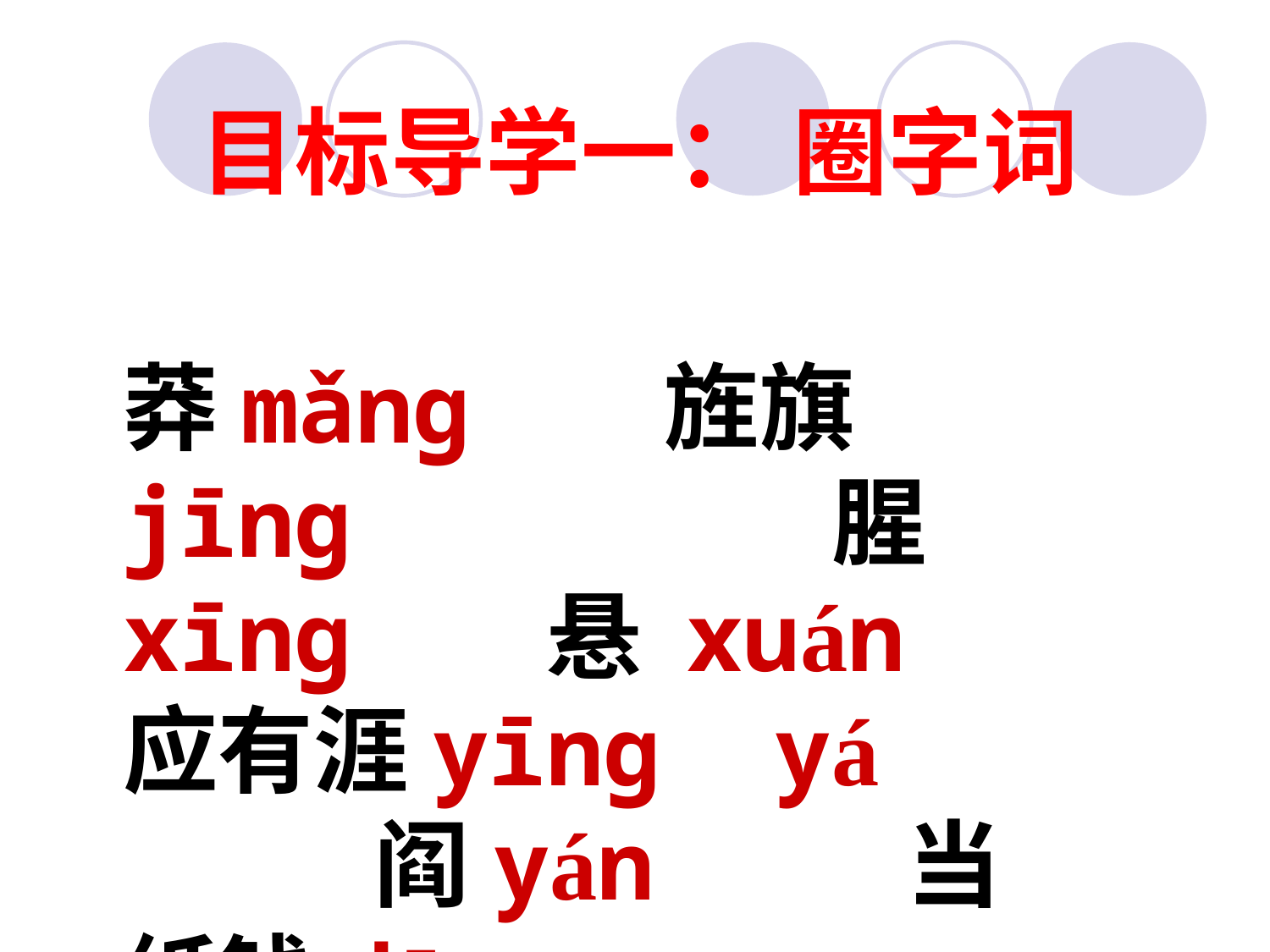

目标导学一： 圈字词
莽mǎng   旌旗jīng        腥xīng   悬 xuán    应有涯yīng  yá        阎yán    当纸钱dāng